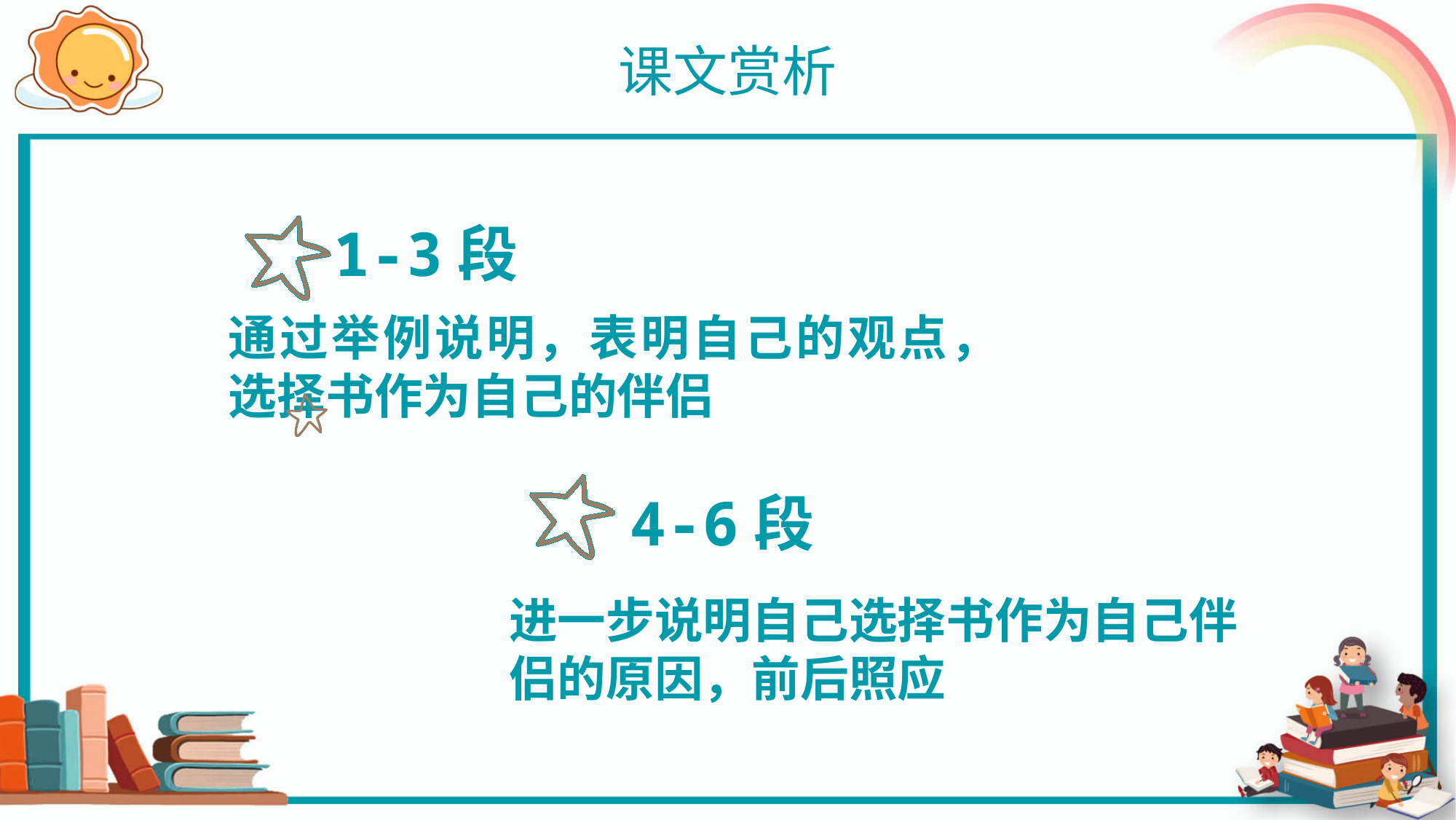

课文赏析
1-3段
通过举例说明，表明自己的观点，选择书作为自己的伴侣

4-6段
进一步说明自己选择书作为自己伴侣的原因，前后照应